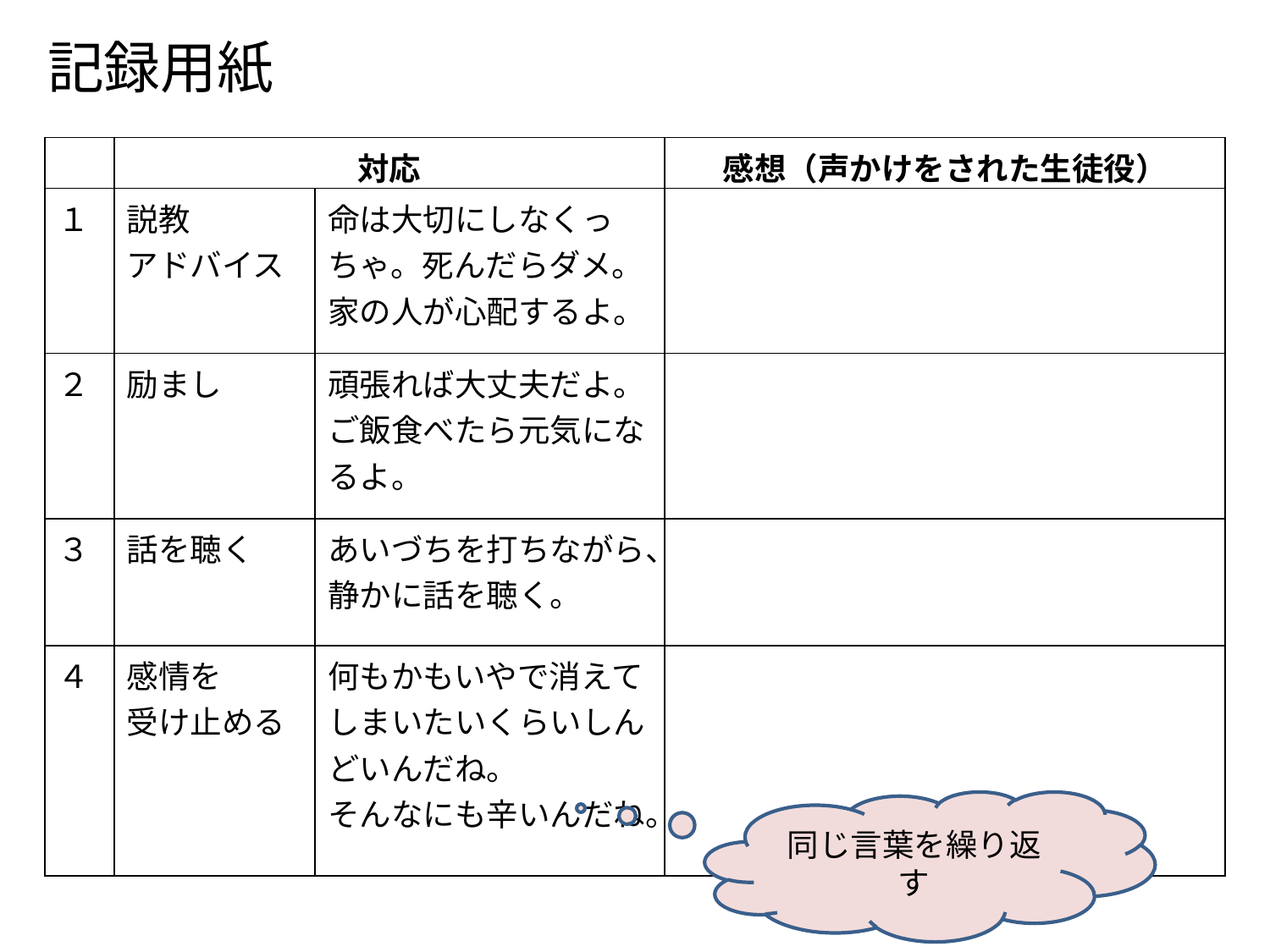

記録用紙
|  | 対応 |  | 感想（声かけをされた生徒役） |
| --- | --- | --- | --- |
| １ | 説教 アドバイス | 命は大切にしなくっちゃ。死んだらダメ。 家の人が心配するよ。 |  |
| ２ | 励まし | 頑張れば大丈夫だよ。 ご飯食べたら元気になるよ。 |  |
| ３ | 話を聴く | あいづちを打ちながら、静かに話を聴く。 |  |
| ４ | 感情を 受け止める | 何もかもいやで消えてしまいたいくらいしんどいんだね。 そんなにも辛いんだね。 |  |
同じ言葉を繰り返す